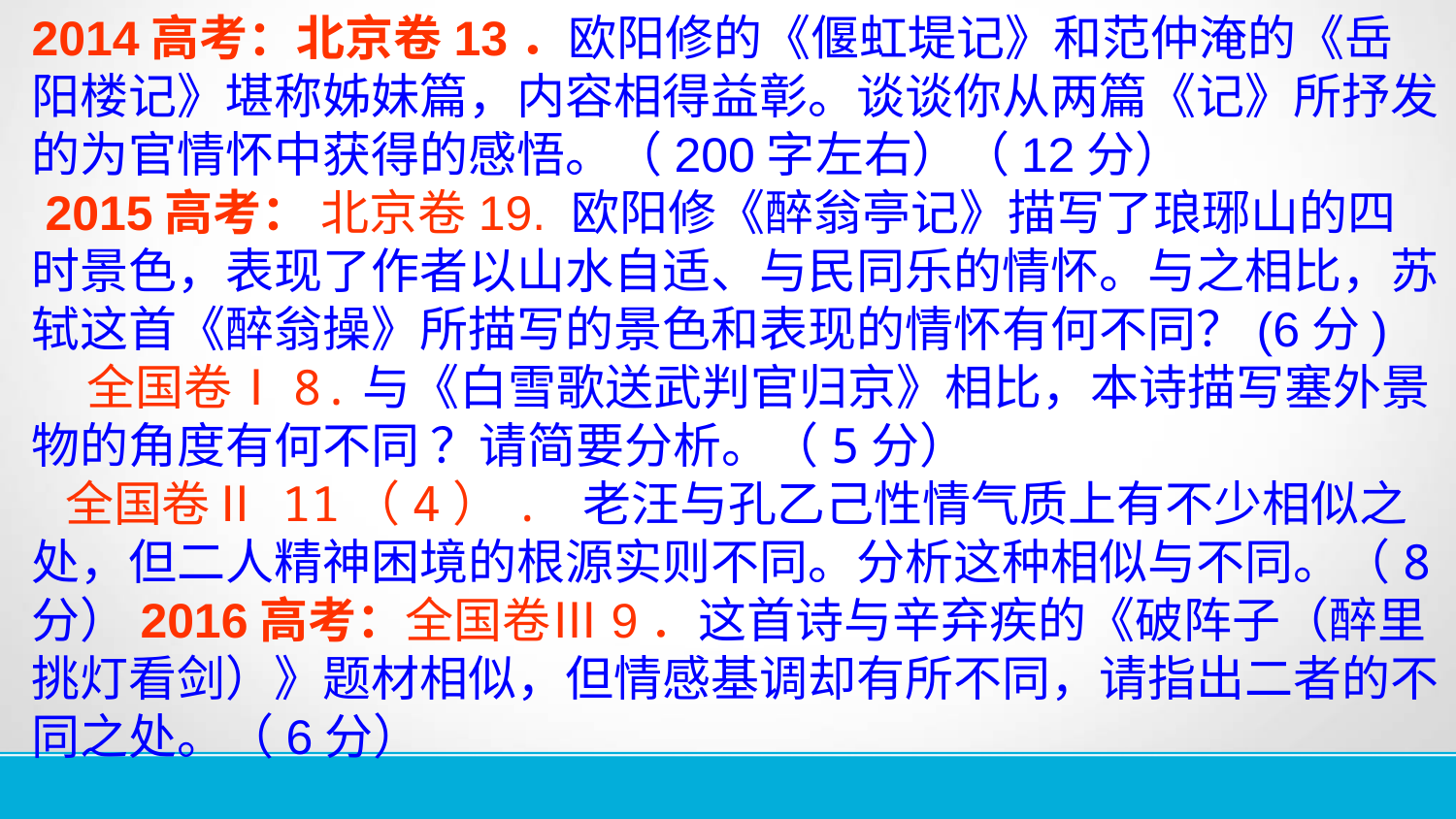

2014高考：北京卷13．欧阳修的《偃虹堤记》和范仲淹的《岳阳楼记》堪称姊妹篇，内容相得益彰。谈谈你从两篇《记》所抒发的为官情怀中获得的感悟。（200字左右）（12分）
 2015高考： 北京卷19. 欧阳修《醉翁亭记》描写了琅琊山的四时景色，表现了作者以山水自适、与民同乐的情怀。与之相比，苏轼这首《醉翁操》所描写的景色和表现的情怀有何不同？(6分)
    全国卷Ⅰ8.与《白雪歌送武判官归京》相比，本诗描写塞外景物的角度有何不同 ？请简要分析。（5分）
  全国卷Ⅱ 11（4）. 老汪与孔乙己性情气质上有不少相似之处，但二人精神困境的根源实则不同。分析这种相似与不同。（8分）2016高考：全国卷Ⅲ9．这首诗与辛弃疾的《破阵子（醉里挑灯看剑）》题材相似，但情感基调却有所不同，请指出二者的不同之处。（6分）